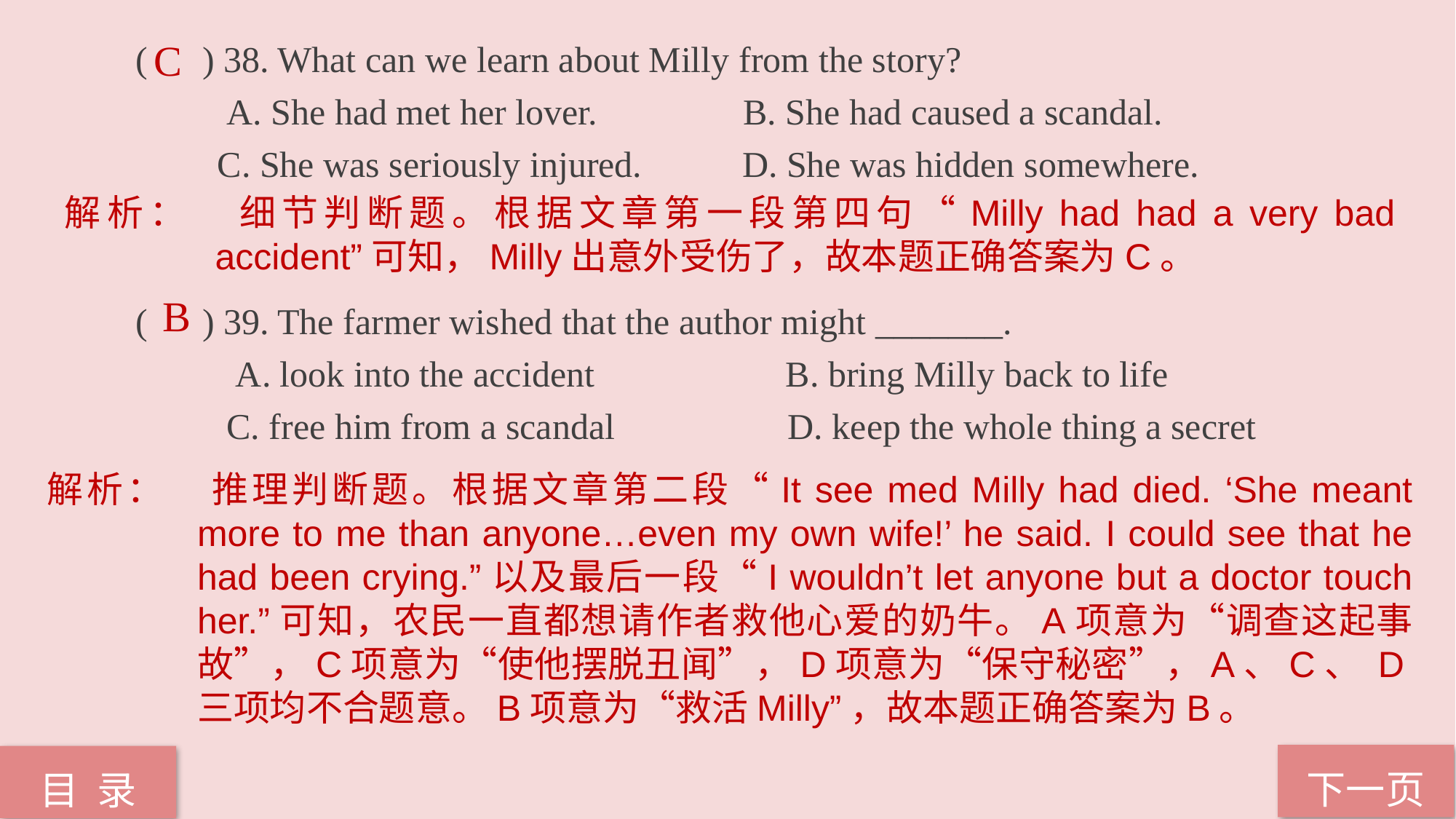

(      ) 38. What can we learn about Milly from the story?
          A. She had met her lover.                B. She had caused a scandal.
         C. She was seriously injured.           D. She was hidden somewhere.

(      ) 39. The farmer wished that the author might _______.
           A. look into the accident                     B. bring Milly back to life
          C. free him from a scandal                   D. keep the whole thing a secret
C
解析：	细节判断题。根据文章第一段第四句“Milly had had a very bad accident”可知，Milly出意外受伤了，故本题正确答案为C。
B
解析：	推理判断题。根据文章第二段“It see med Milly had died. ‘She meant more to me than anyone…even my own wife!’ he said. I could see that he had been crying.”以及最后一段“I wouldn’t let anyone but a doctor touch her.”可知，农民一直都想请作者救他心爱的奶牛。A项意为“调查这起事故”，C项意为“使他摆脱丑闻”，D项意为“保守秘密”，A、C、 D三项均不合题意。B项意为“救活Milly”，故本题正确答案为B。